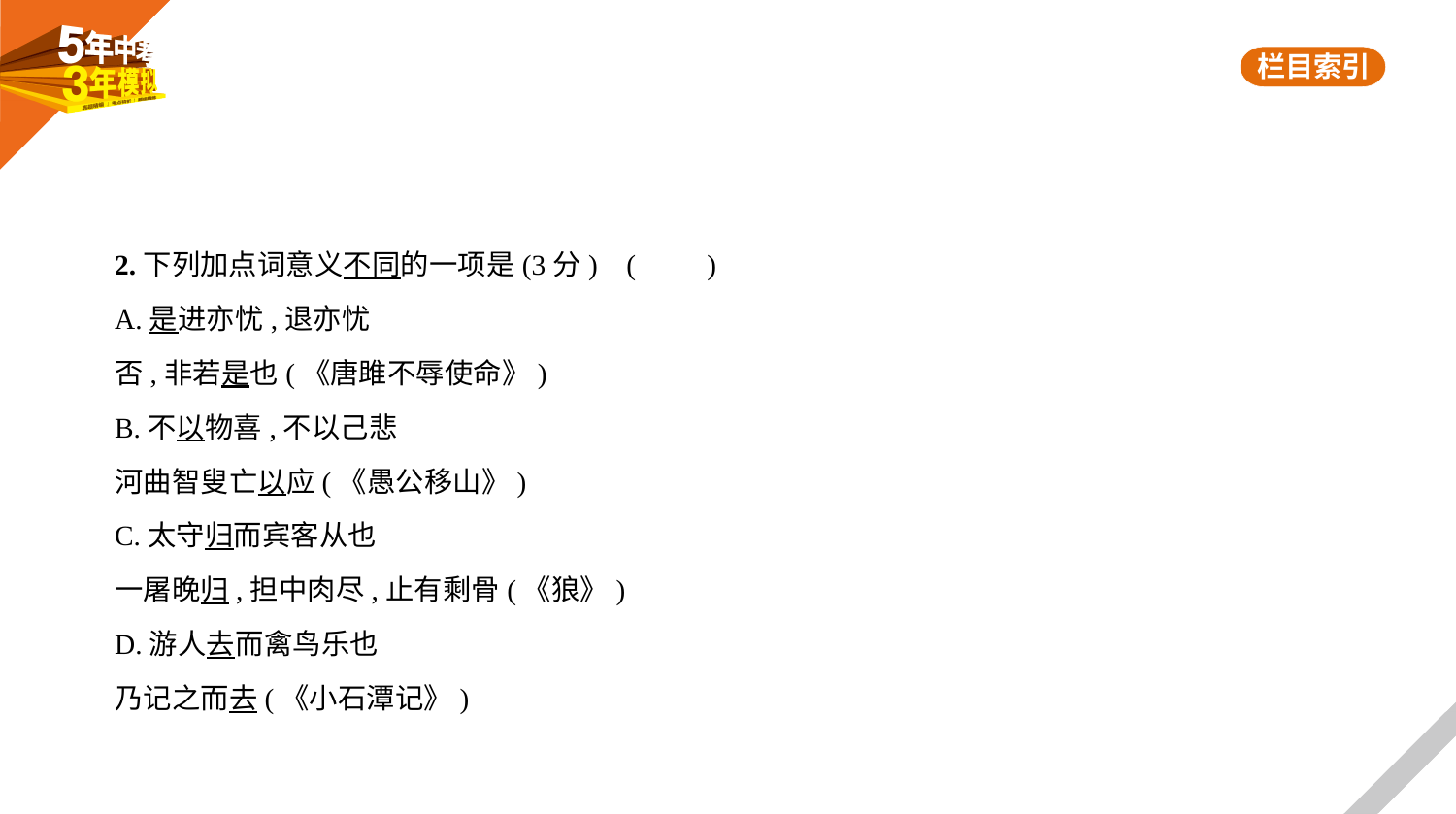

2.下列加点词意义不同的一项是(3分) (　　)
A.是进亦忧,退亦忧
否,非若是也(《唐雎不辱使命》)
B.不以物喜,不以己悲
河曲智叟亡以应(《愚公移山》)
C.太守归而宾客从也
一屠晚归,担中肉尽,止有剩骨(《狼》)
D.游人去而禽鸟乐也
乃记之而去(《小石潭记》)